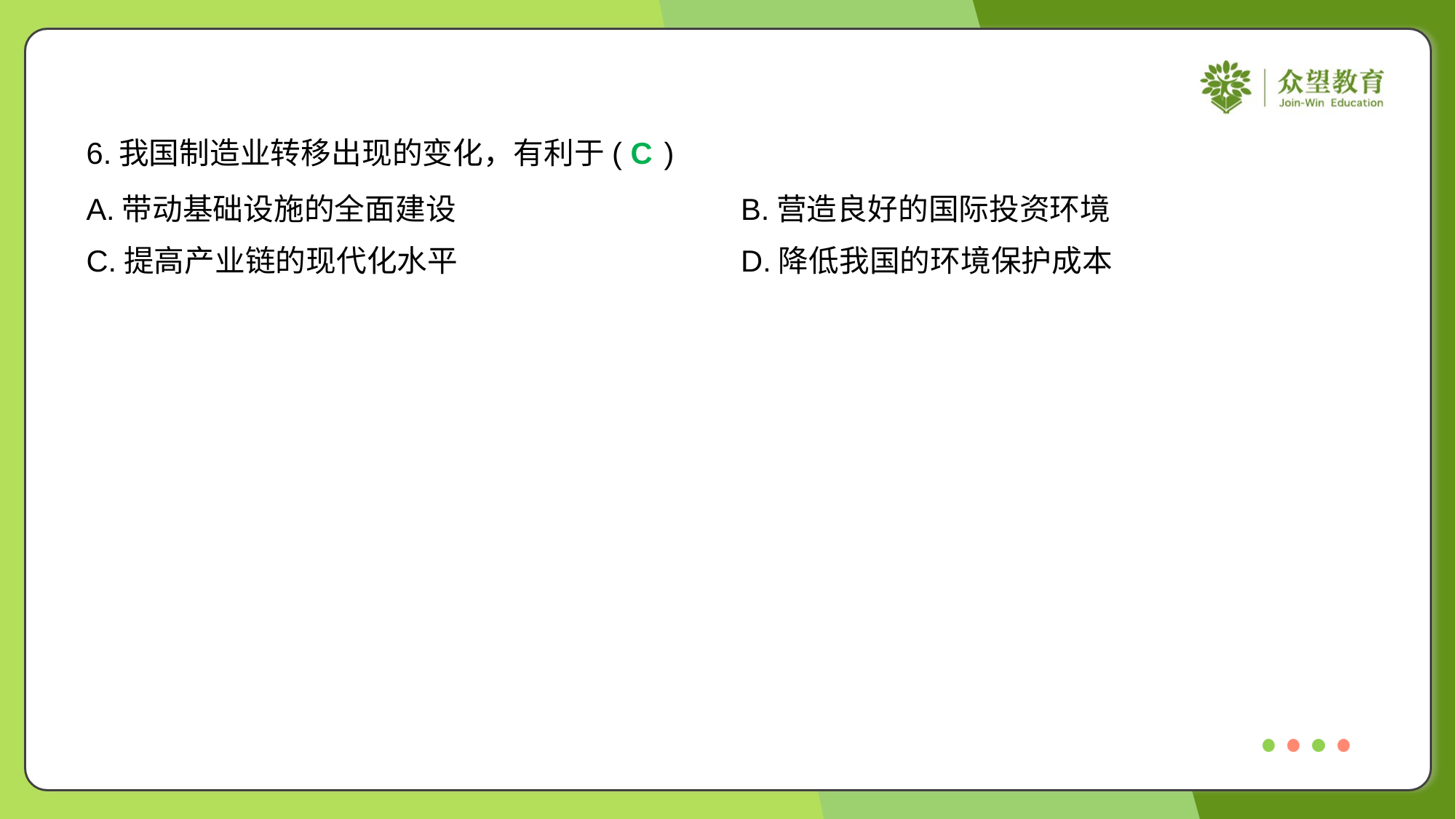

6.我国制造业转移出现的变化，有利于(     )
C
A.带动基础设施的全面建设	B.营造良好的国际投资环境
C.提高产业链的现代化水平	D.降低我国的环境保护成本